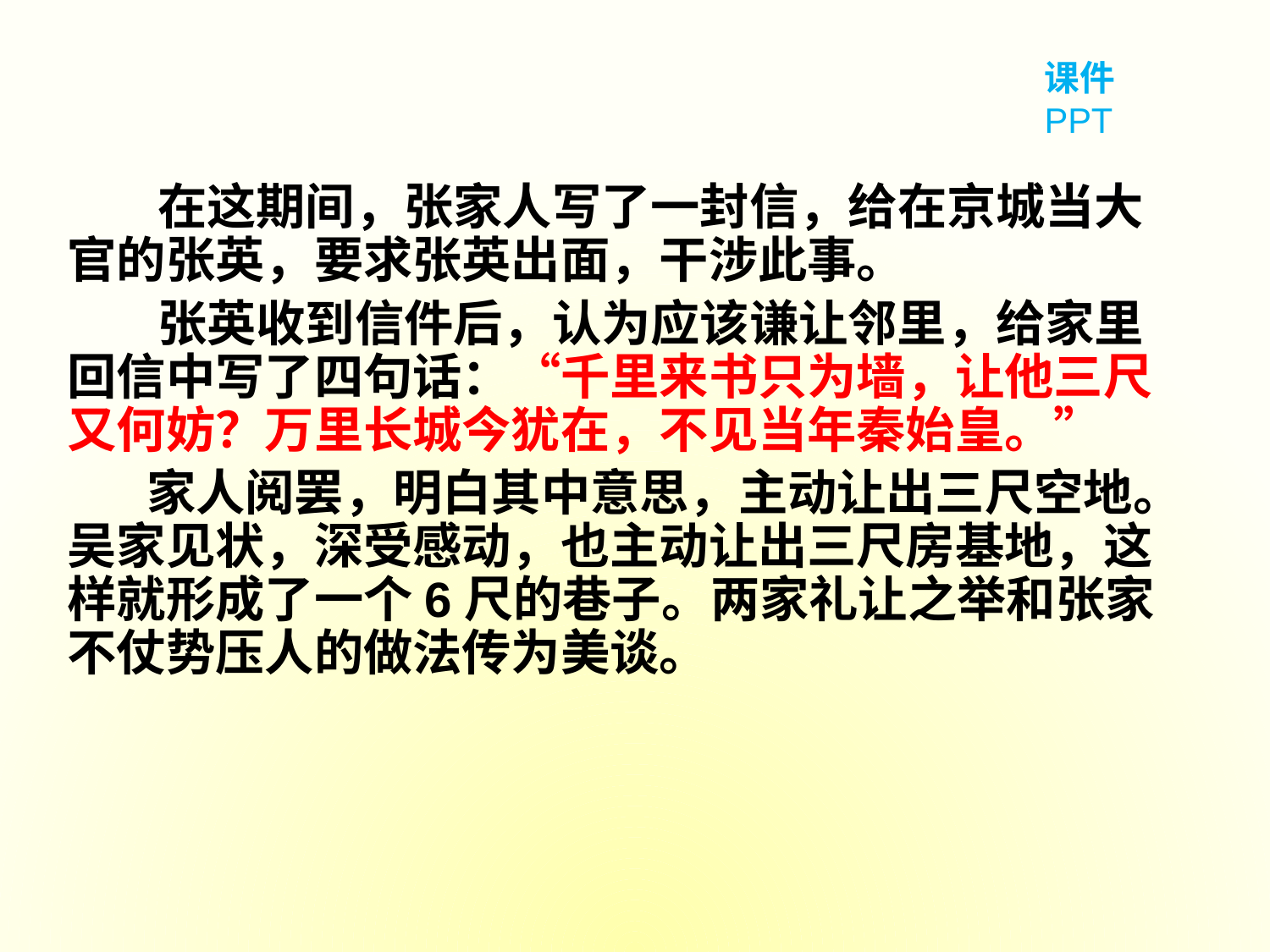

课件PPT
       在这期间，张家人写了一封信，给在京城当大官的张英，要求张英出面，干涉此事。
       张英收到信件后，认为应该谦让邻里，给家里回信中写了四句话：“千里来书只为墙，让他三尺又何妨？万里长城今犹在，不见当年秦始皇。”
      家人阅罢，明白其中意思，主动让出三尺空地。吴家见状，深受感动，也主动让出三尺房基地，这样就形成了一个6尺的巷子。两家礼让之举和张家不仗势压人的做法传为美谈。